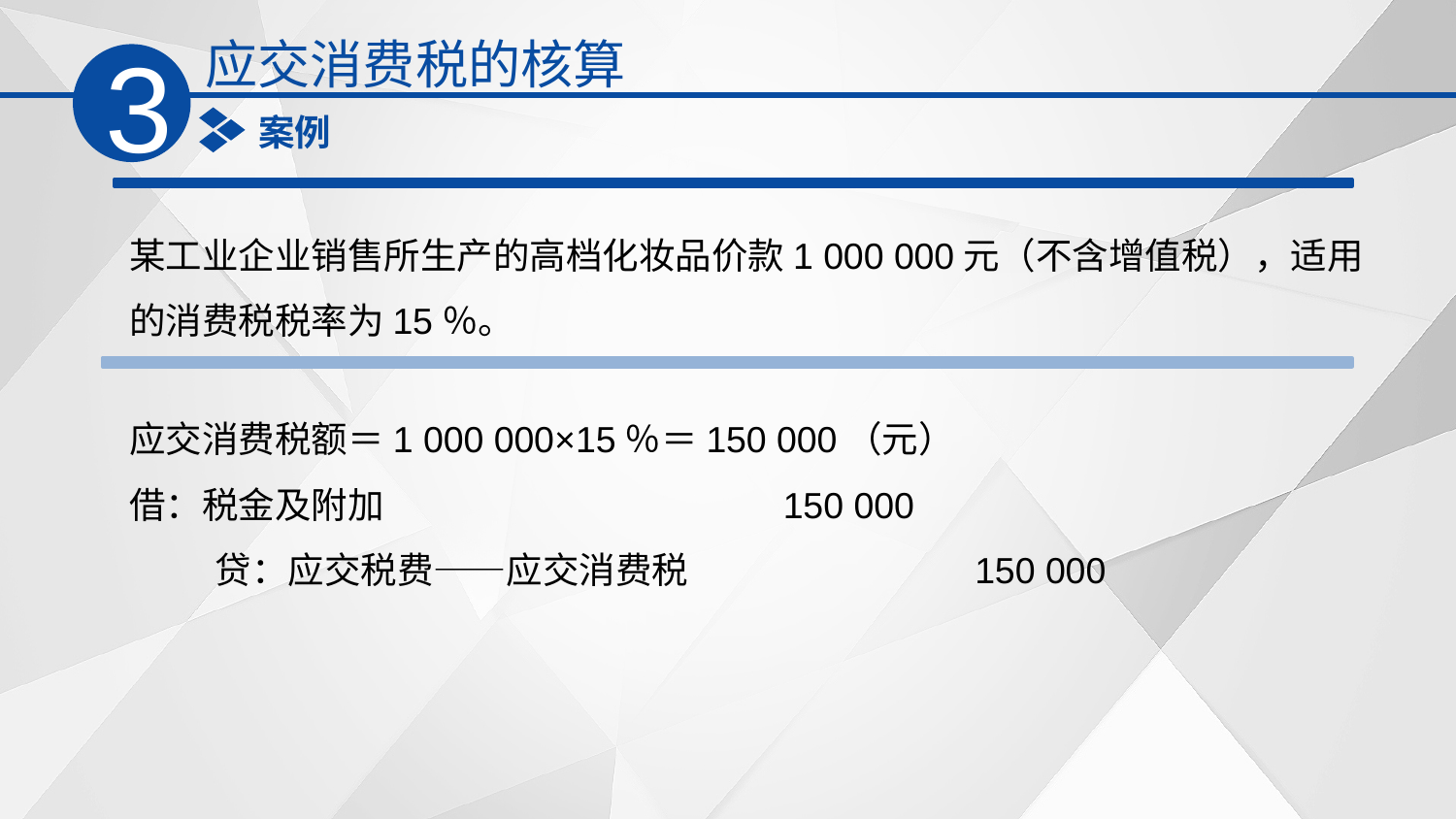

应交消费税的核算
3

案例

某工业企业销售所生产的高档化妆品价款1 000 000元（不含增值税），适用的消费税税率为15％。

应交消费税额＝1 000 000×15％＝150 000（元）
借：税金及附加　　　　　　　　            150 000
　      贷：应交税费——应交消费税　　　　                150 000